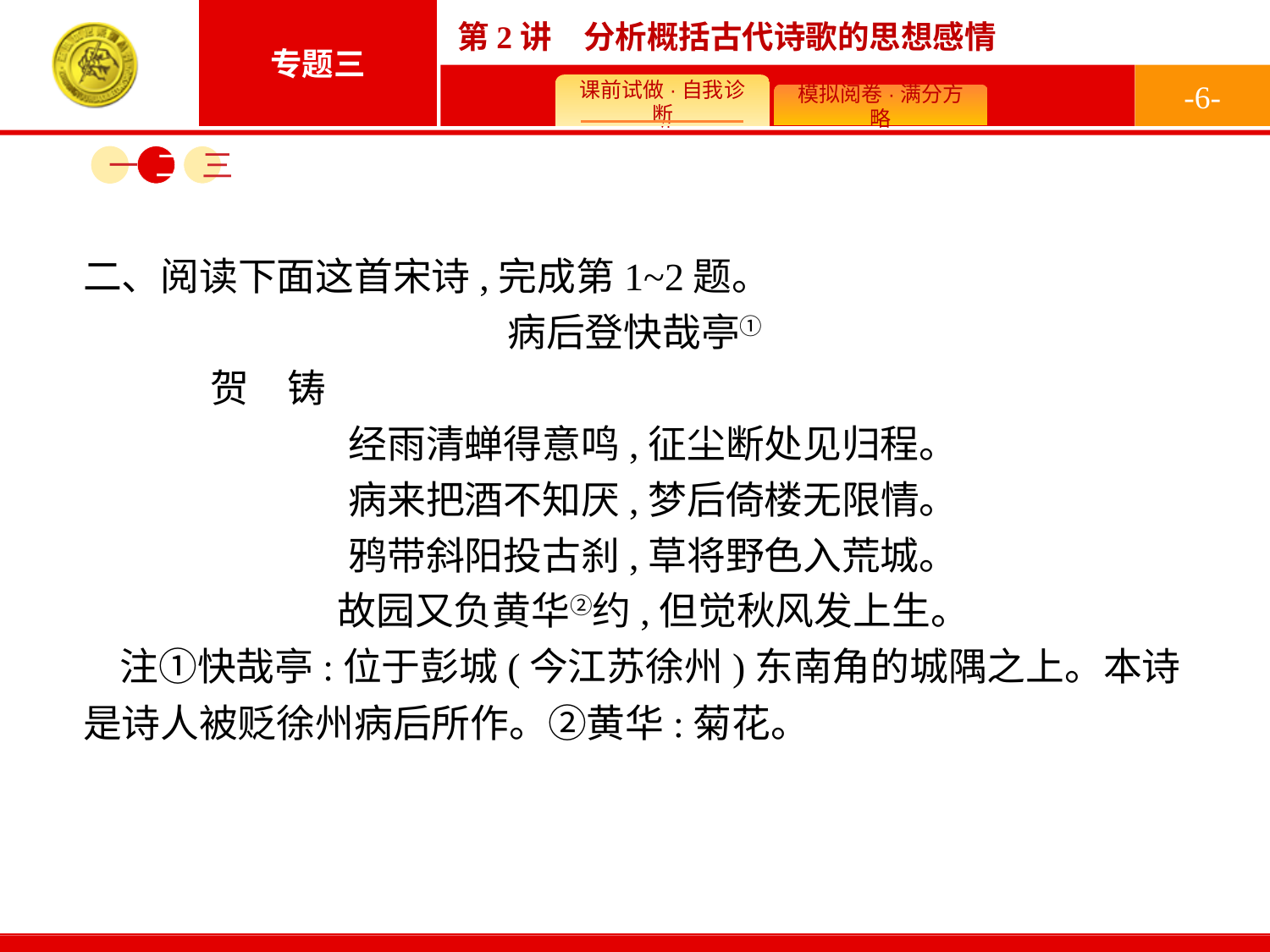

-6-
一
二
三
二、阅读下面这首宋诗,完成第1~2题。
病后登快哉亭①
	贺　铸
经雨清蝉得意鸣,征尘断处见归程。
病来把酒不知厌,梦后倚楼无限情。
鸦带斜阳投古刹,草将野色入荒城。
故园又负黄华②约,但觉秋风发上生。
注①快哉亭:位于彭城(今江苏徐州)东南角的城隅之上。本诗是诗人被贬徐州病后所作。②黄华:菊花。